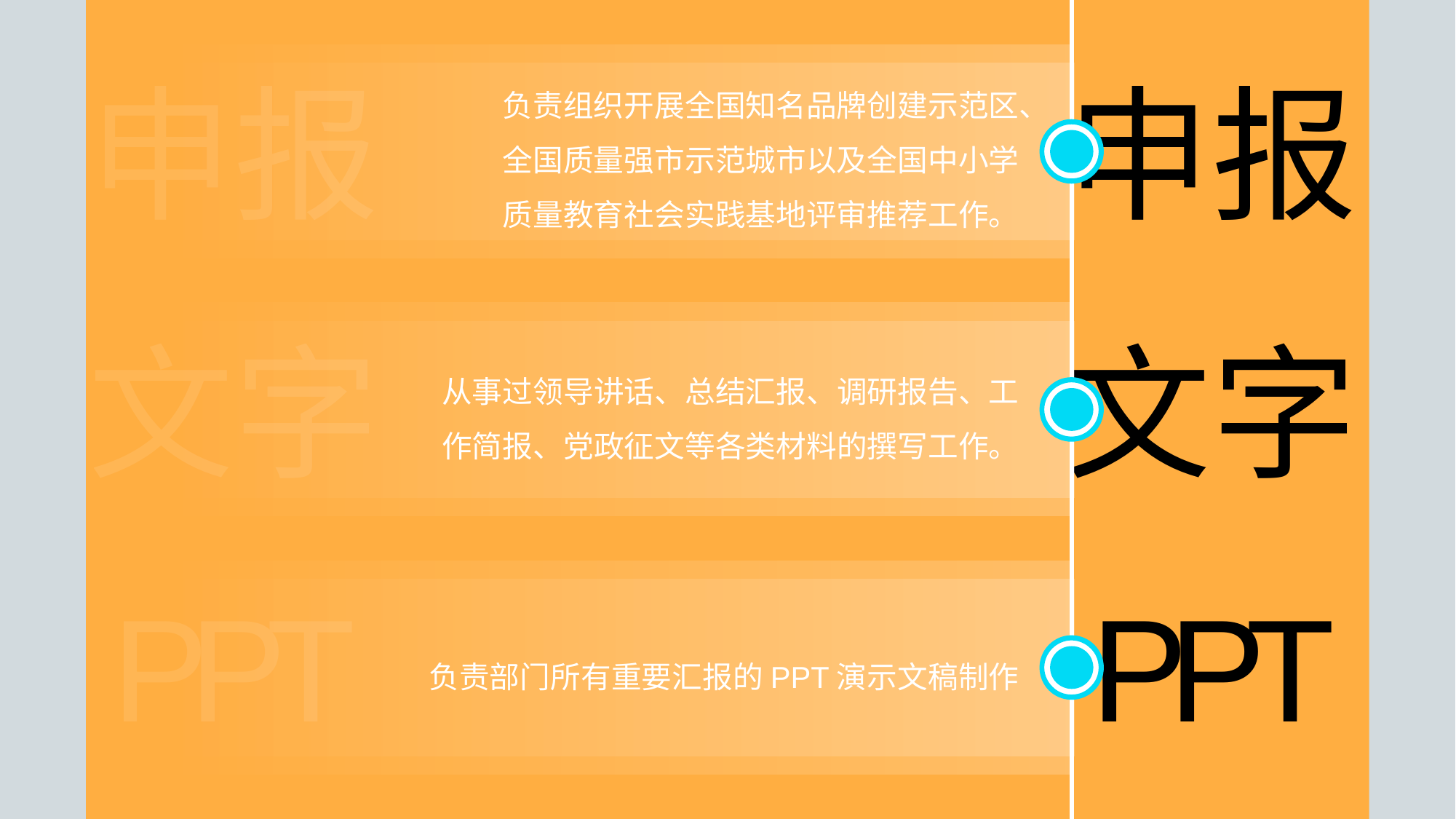

负责组织开展全国知名品牌创建示范区、全国质量强市示范城市以及全国中小学质量教育社会实践基地评审推荐工作。

申报
文字
PPT
申报
文字
PPT

从事过领导讲话、总结汇报、调研报告、工作简报、党政征文等各类材料的撰写工作。

负责部门所有重要汇报的PPT演示文稿制作